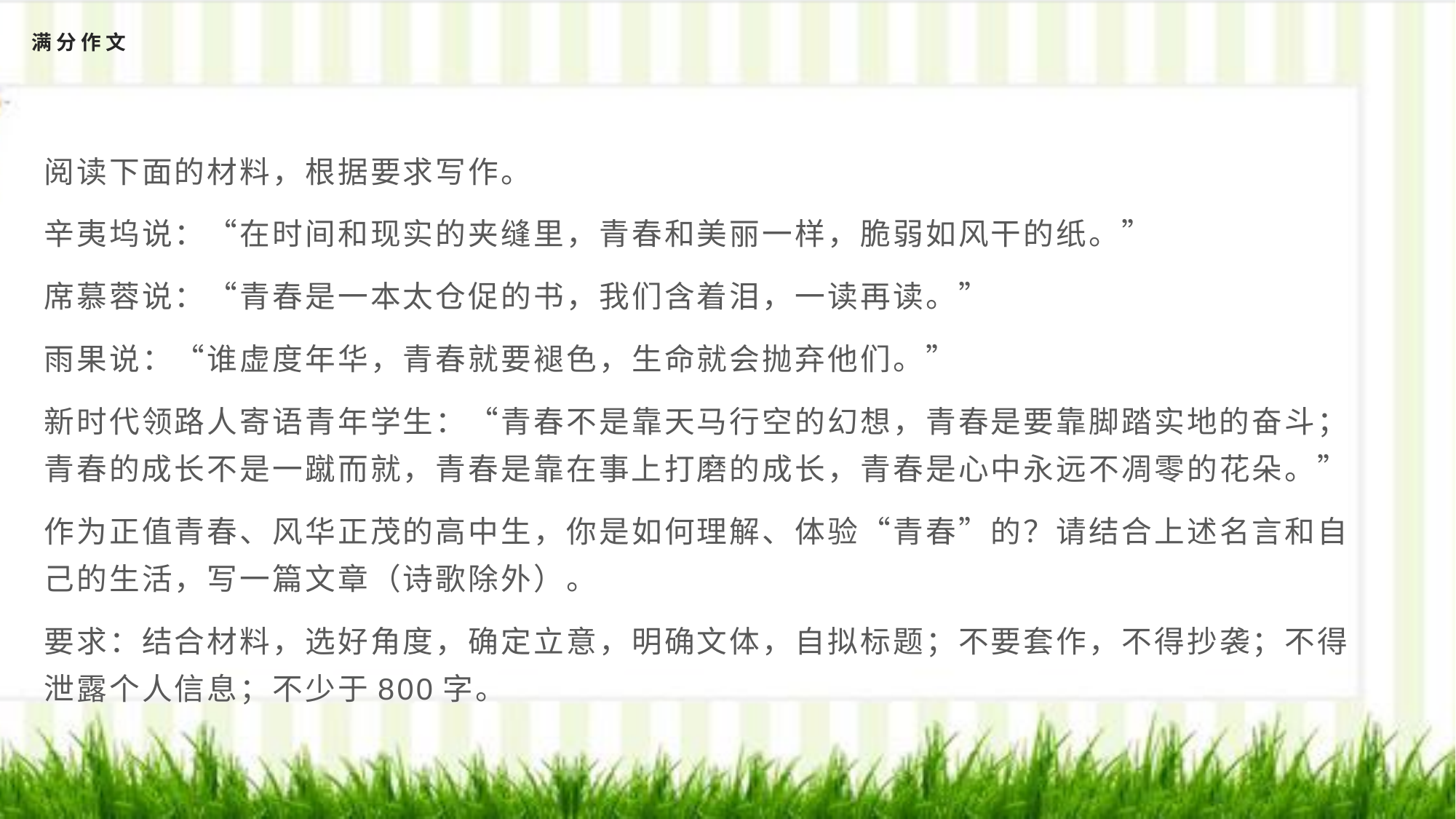

# 满分作文

阅读下面的材料，根据要求写作。
辛夷坞说：“在时间和现实的夹缝里，青春和美丽一样，脆弱如风干的纸。”
席慕蓉说：“青春是一本太仓促的书，我们含着泪，一读再读。”
雨果说：“谁虚度年华，青春就要褪色，生命就会抛弃他们。”
新时代领路人寄语青年学生：“青春不是靠天马行空的幻想，青春是要靠脚踏实地的奋斗；青春的成长不是一蹴而就，青春是靠在事上打磨的成长，青春是心中永远不凋零的花朵。”
作为正值青春、风华正茂的高中生，你是如何理解、体验“青春”的？请结合上述名言和自己的生活，写一篇文章（诗歌除外）。
要求：结合材料，选好角度，确定立意，明确文体，自拟标题；不要套作，不得抄袭；不得泄露个人信息；不少于800字。